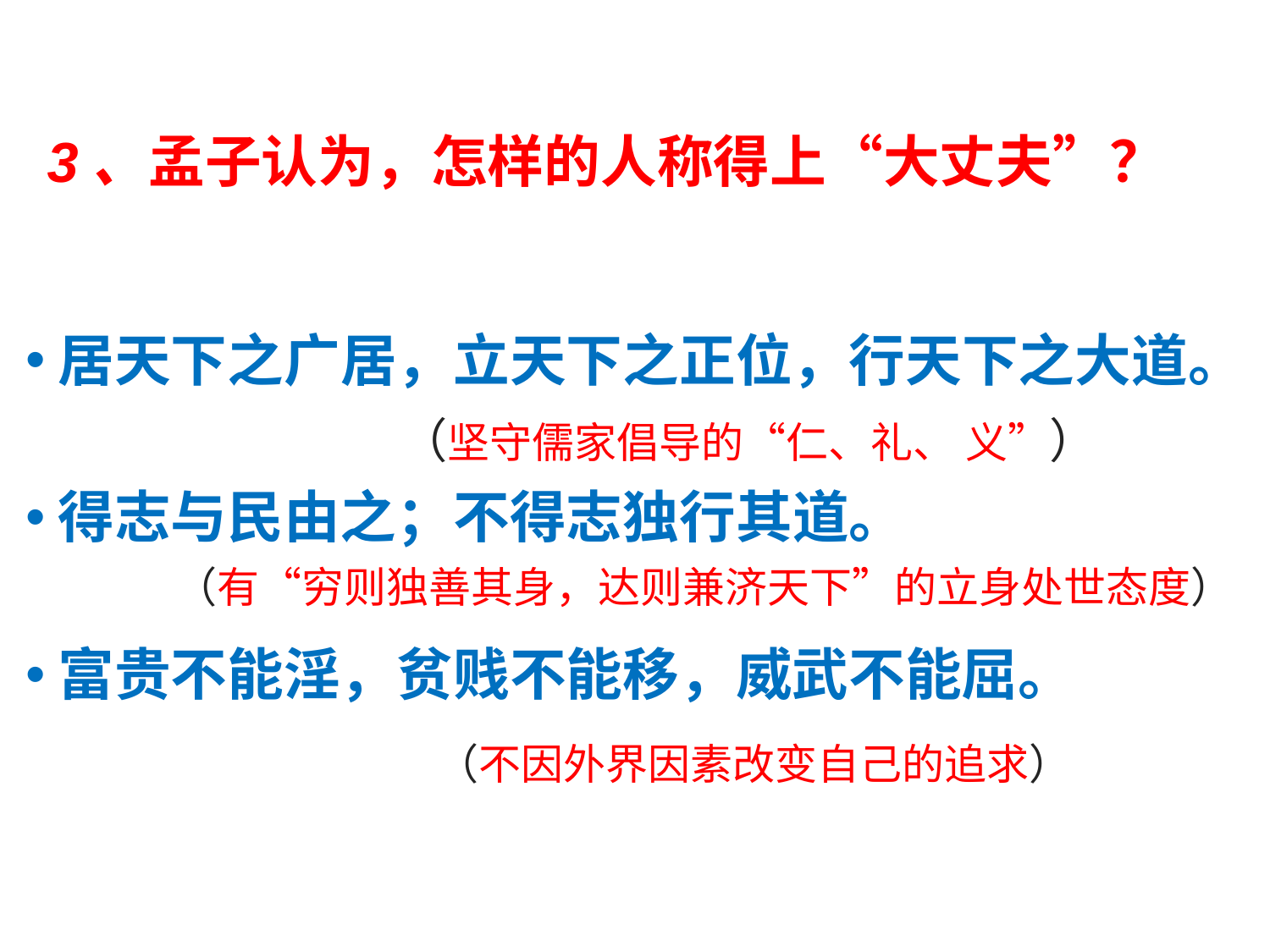

3、孟子认为，怎样的人称得上“大丈夫”？
居天下之广居，立天下之正位，行天下之大道。

得志与民由之；不得志独行其道。

富贵不能淫，贫贱不能移，威武不能屈。

（坚守儒家倡导的“仁、礼、 义”）
（有“穷则独善其身，达则兼济天下”的立身处世态度）
（不因外界因素改变自己的追求）